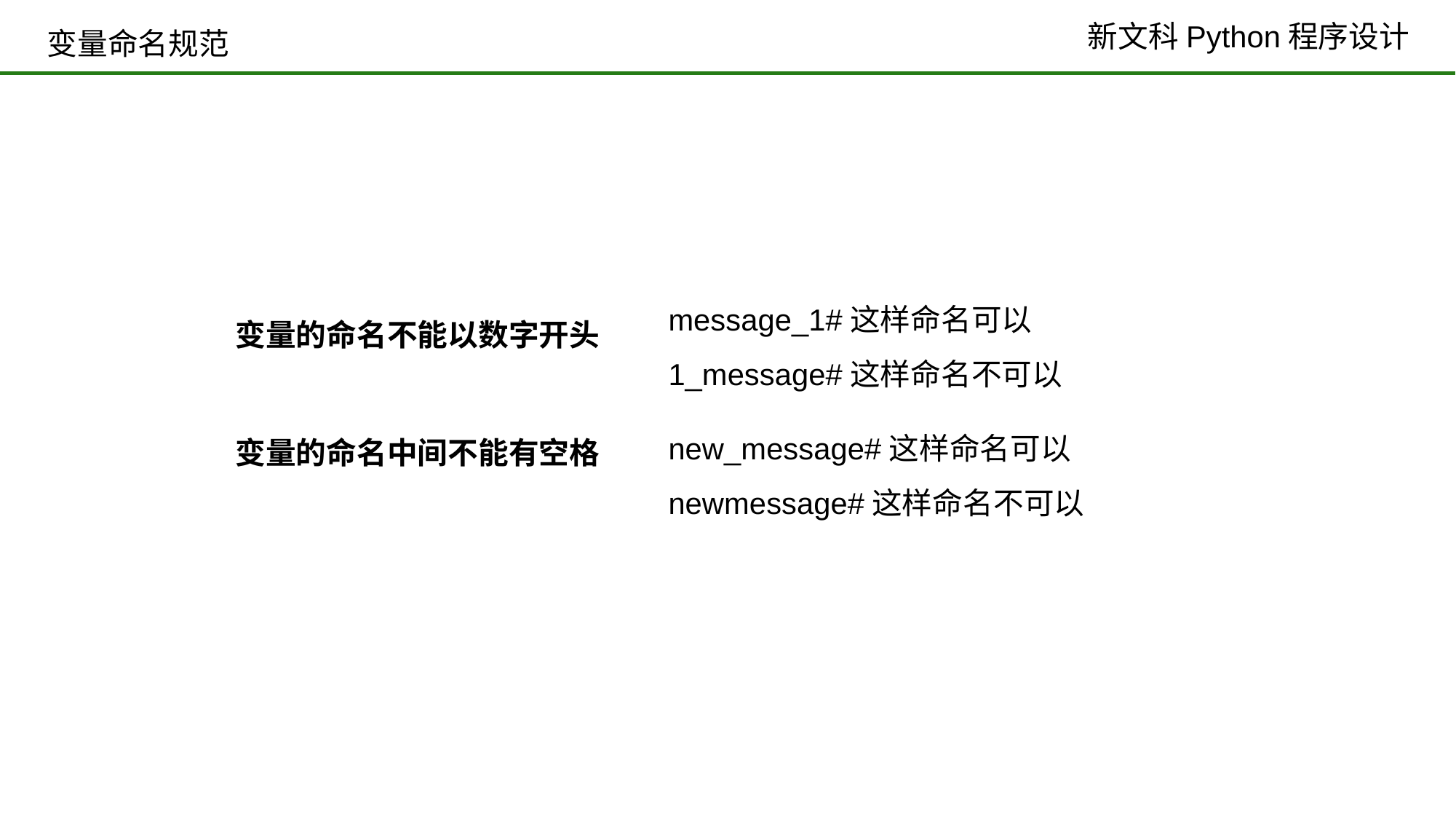

变量命名规范
message_1#这样命名可以
1_message#这样命名不可以
变量的命名不能以数字开头
new_message#这样命名可以
newmessage#这样命名不可以
变量的命名中间不能有空格